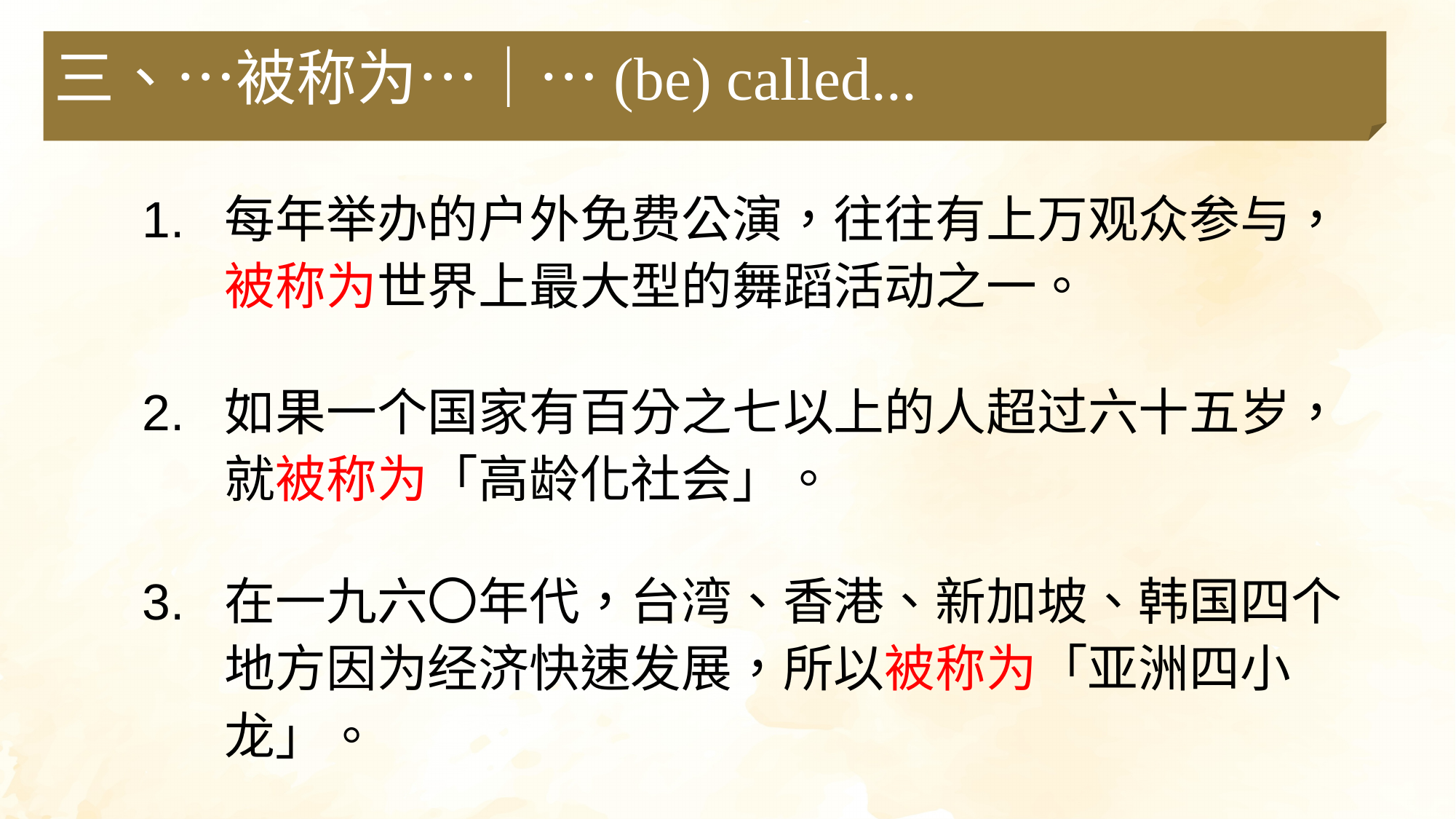

三、…被称为…｜…(be) called...
每年举办的户外免费公演，往往有上万观众参与，被称为世界上最大型的舞蹈活动之一。

如果一个国家有百分之七以上的人超过六十五岁，就被称为「高龄化社会」。

在一九六〇年代，台湾、香港、新加坡、韩国四个地方因为经济快速发展，所以被称为「亚洲四小龙」。